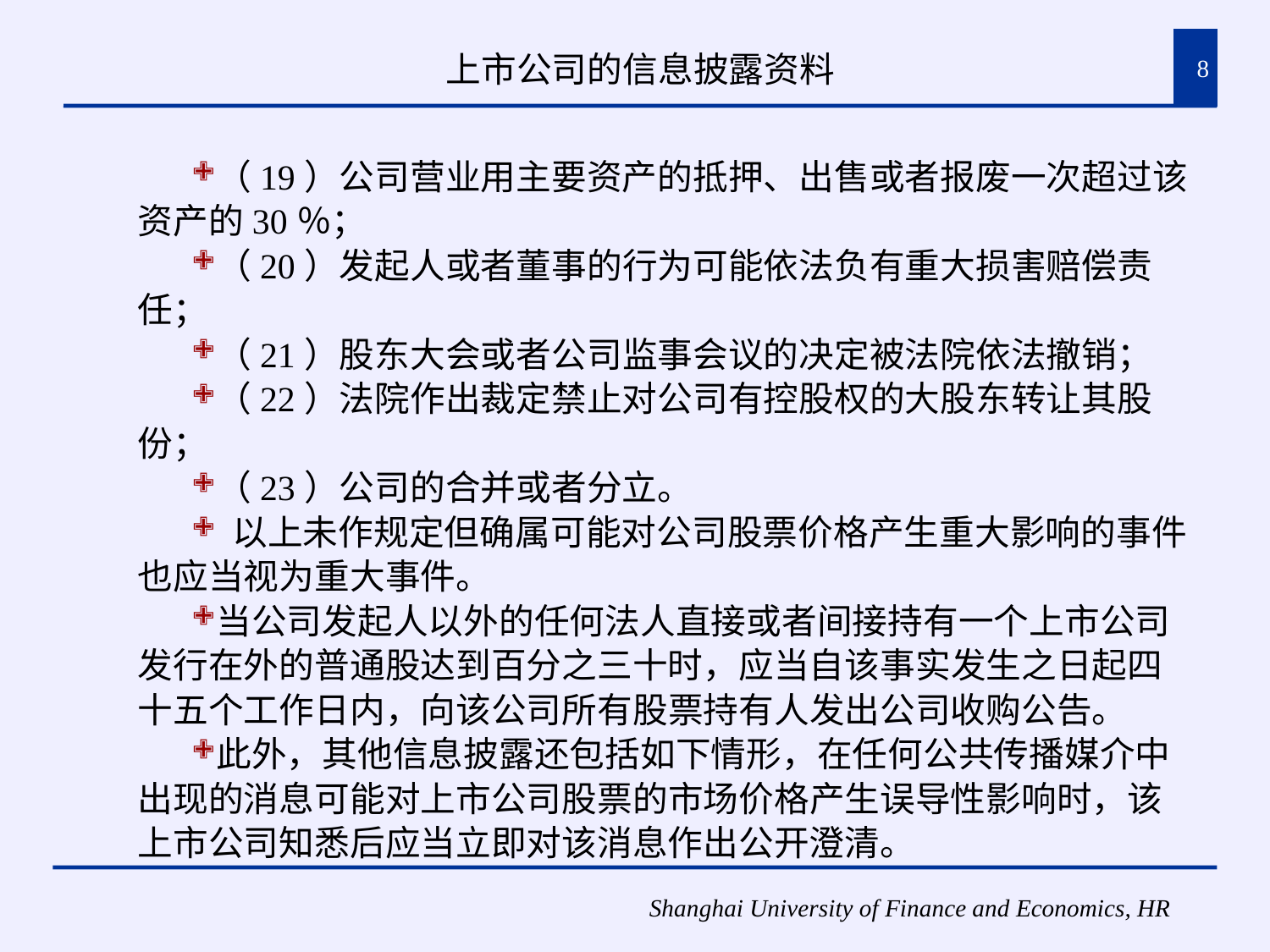

# 上市公司的信息披露资料
8
（19）公司营业用主要资产的抵押、出售或者报废一次超过该资产的30％；
（20）发起人或者董事的行为可能依法负有重大损害赔偿责任；
（21）股东大会或者公司监事会议的决定被法院依法撤销；
（22）法院作出裁定禁止对公司有控股权的大股东转让其股份；
（23）公司的合并或者分立。
 以上未作规定但确属可能对公司股票价格产生重大影响的事件也应当视为重大事件。
当公司发起人以外的任何法人直接或者间接持有一个上市公司发行在外的普通股达到百分之三十时，应当自该事实发生之日起四十五个工作日内，向该公司所有股票持有人发出公司收购公告。
此外，其他信息披露还包括如下情形，在任何公共传播媒介中出现的消息可能对上市公司股票的市场价格产生误导性影响时，该上市公司知悉后应当立即对该消息作出公开澄清。